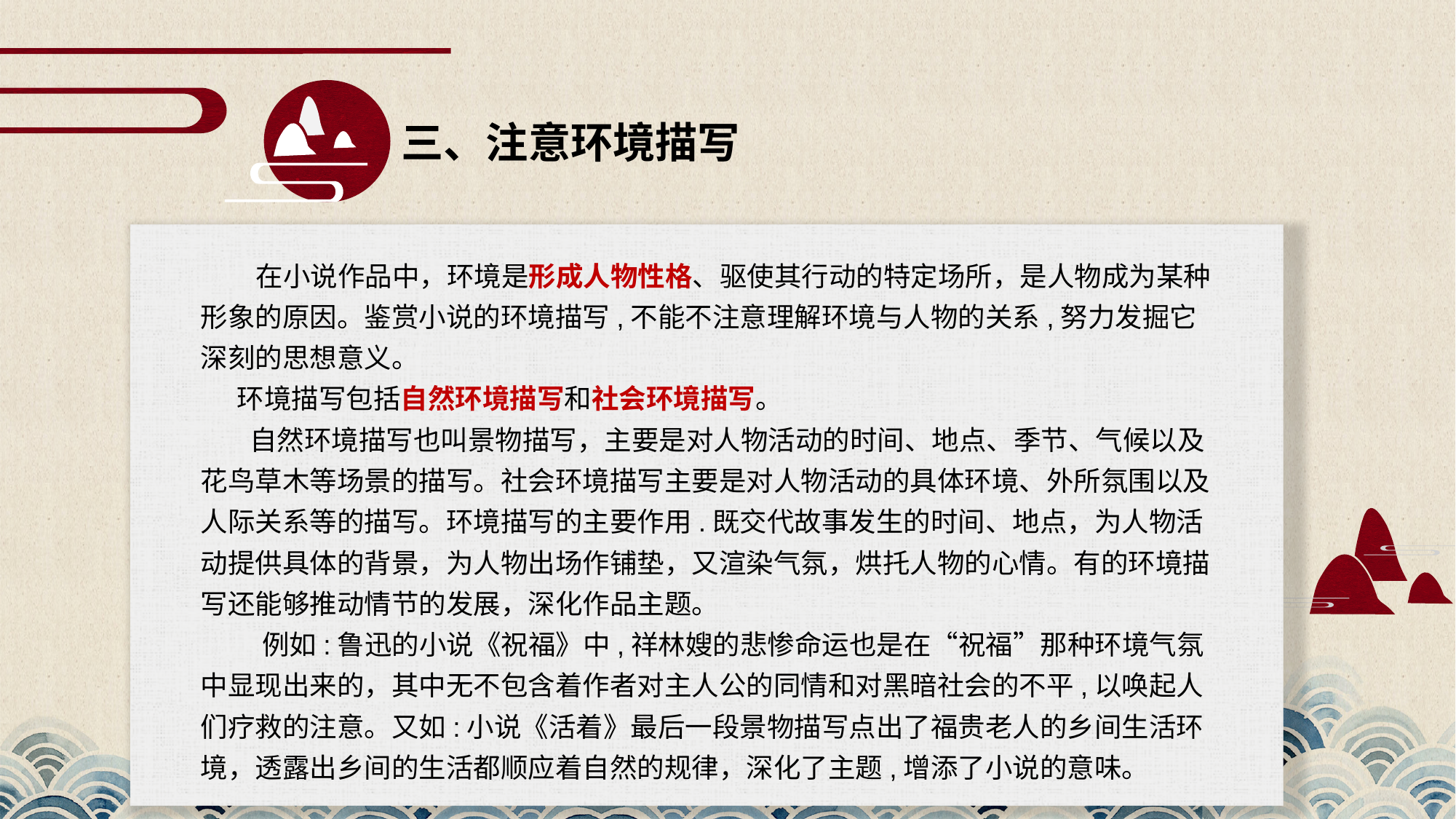

三、注意环境描写

  在小说作品中，环境是形成人物性格、驱使其行动的特定场所，是人物成为某种形象的原因。鉴赏小说的环境描写,不能不注意理解环境与人物的关系,努力发掘它深刻的思想意义。
环境描写包括自然环境描写和社会环境描写。
 自然环境描写也叫景物描写，主要是对人物活动的时间、地点、季节、气候以及花鸟草木等场景的描写。社会环境描写主要是对人物活动的具体环境、外所氛围以及人际关系等的描写。环境描写的主要作用.既交代故事发生的时间、地点，为人物活动提供具体的背景，为人物出场作铺垫，又渲染气氛，烘托人物的心情。有的环境描写还能够推动情节的发展，深化作品主题。
   例如:鲁迅的小说《祝福》中,祥林嫂的悲惨命运也是在“祝福”那种环境气氛中显现出来的，其中无不包含着作者对主人公的同情和对黑暗社会的不平,以唤起人们疗救的注意。又如:小说《活着》最后一段景物描写点出了福贵老人的乡间生活环境，透露出乡间的生活都顺应着自然的规律，深化了主题,增添了小说的意味。